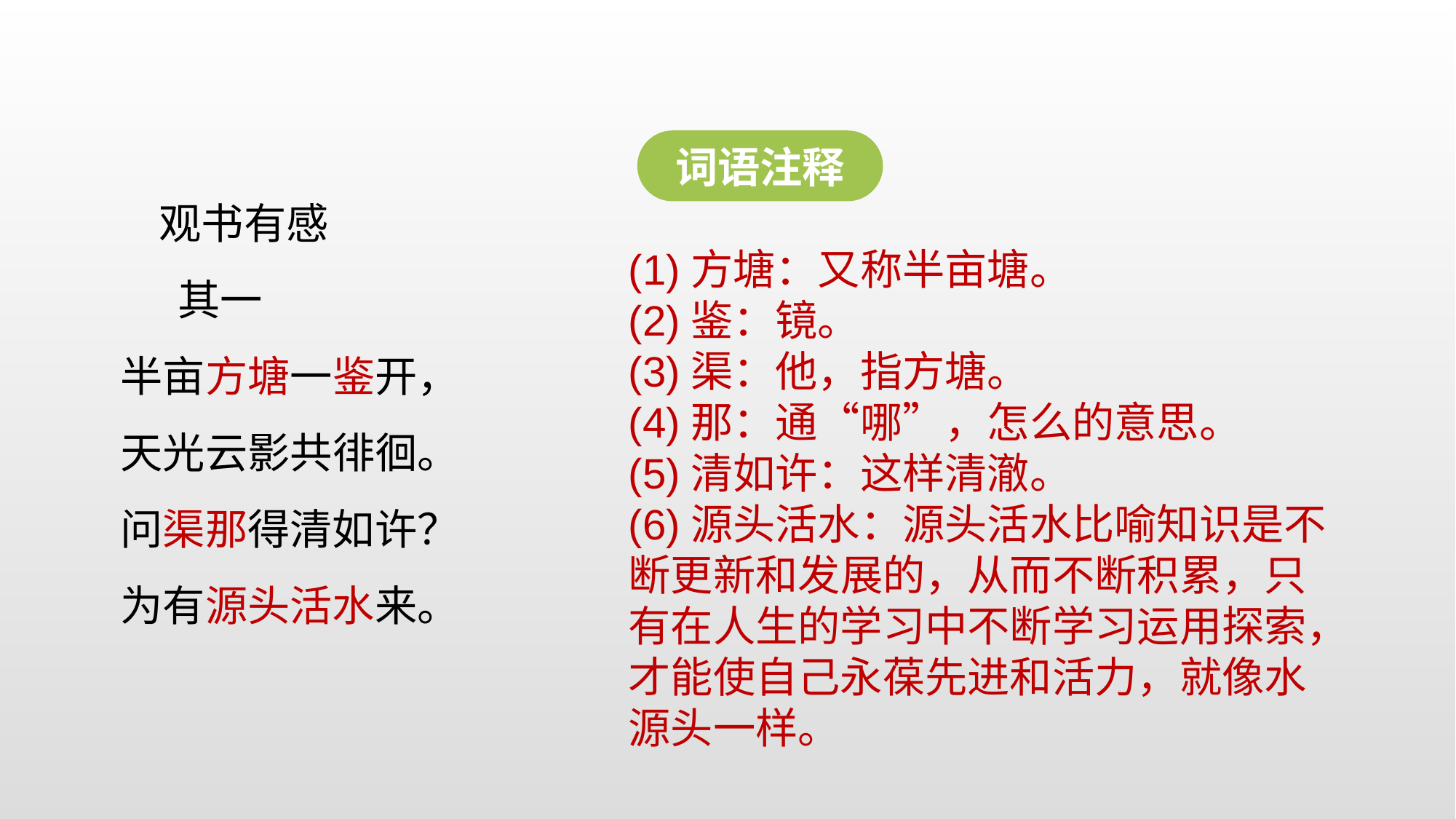

词语注释
   观书有感
     其一
半亩方塘一鉴开，
天光云影共徘徊。
问渠那得清如许？
为有源头活水来。

(1)方塘：又称半亩塘。
(2)鉴：镜。
(3)渠：他，指方塘。
(4)那：通“哪”，怎么的意思。
(5)清如许：这样清澈。
(6)源头活水：源头活水比喻知识是不断更新和发展的，从而不断积累，只有在人生的学习中不断学习运用探索，才能使自己永葆先进和活力，就像水源头一样。